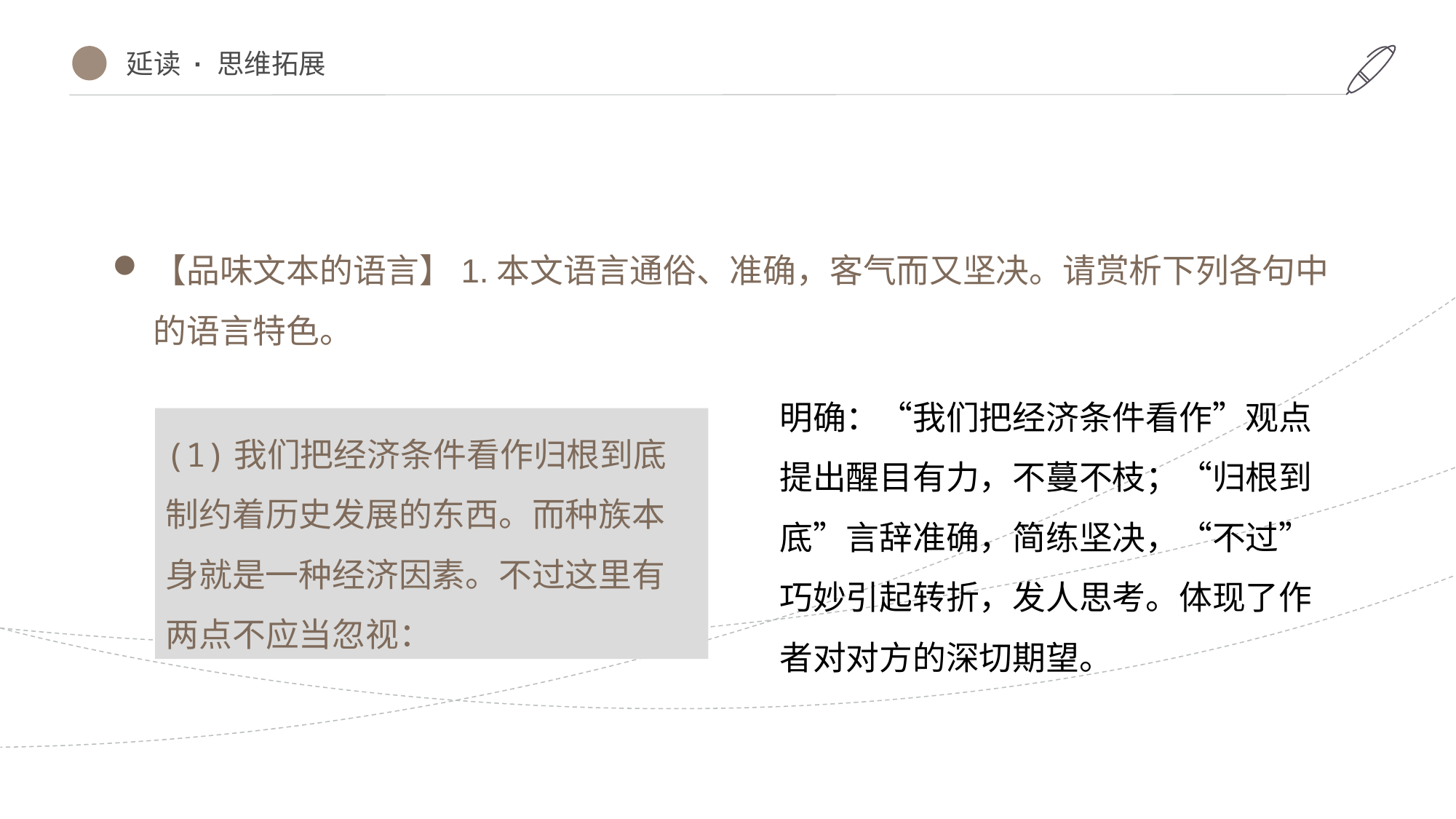

延读 · 思维拓展

【品味文本的语言】1.本文语言通俗、准确，客气而又坚决。请赏析下列各句中的语言特色。

明确：“我们把经济条件看作”观点提出醒目有力，不蔓不枝；“归根到底”言辞准确，简练坚决，“不过”巧妙引起转折，发人思考。体现了作者对对方的深切期望。

(1)我们把经济条件看作归根到底制约着历史发展的东西。而种族本身就是一种经济因素。不过这里有两点不应当忽视：